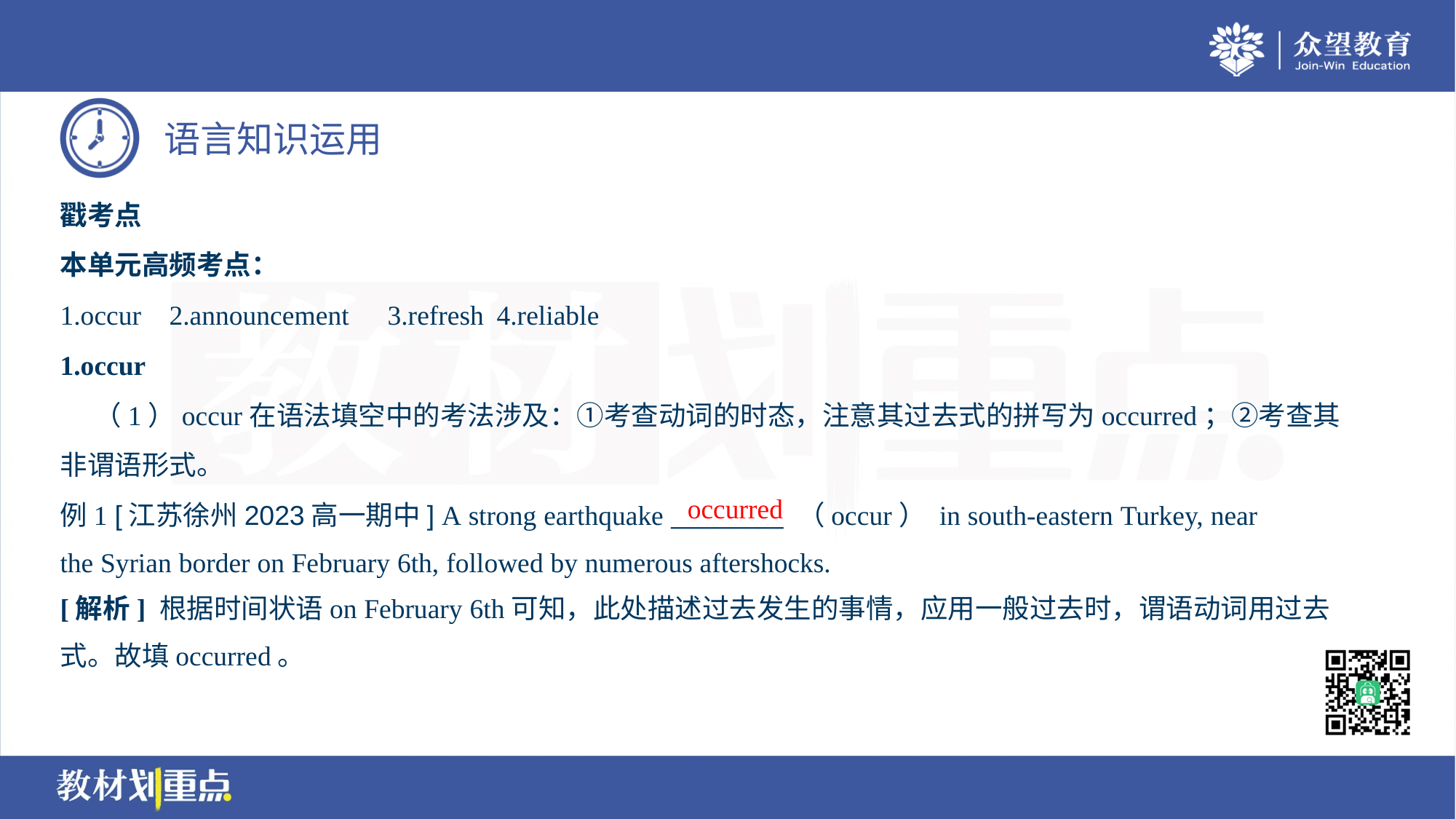

戳考点
本单元高频考点：
1.occur 	2.announcement 	3.refresh 	4.reliable
1.occur
    （1）occur在语法填空中的考法涉及：①考查动词的时态，注意其过去式的拼写为occurred；②考查其
非谓语形式。
例1 [江苏徐州2023高一期中] A strong earthquake _________ （occur） in south-eastern Turkey, near
the Syrian border on February 6th, followed by numerous aftershocks.
occurred
[解析] 根据时间状语on February 6th可知，此处描述过去发生的事情，应用一般过去时，谓语动词用过去
式。故填occurred。